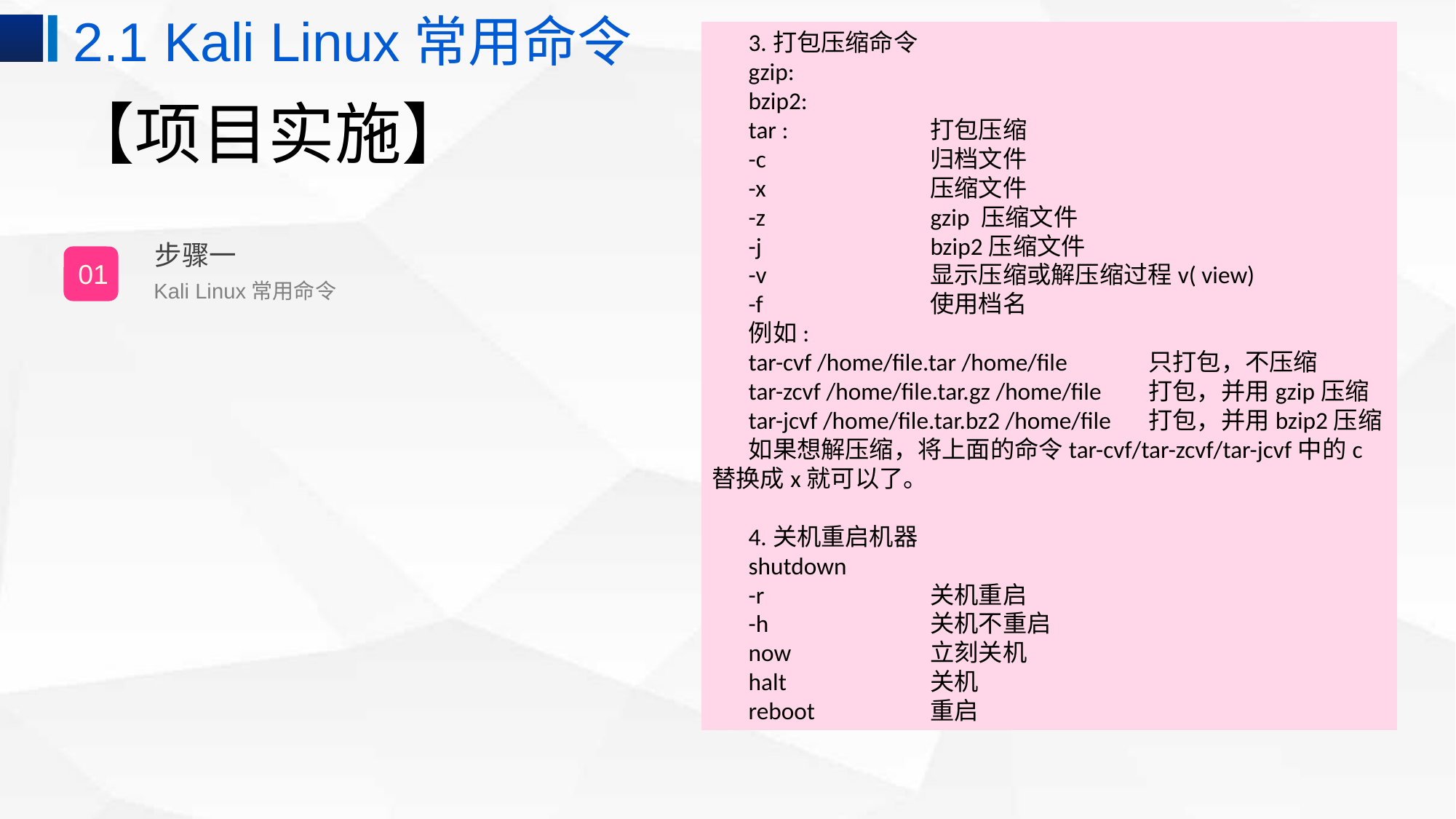

2.1 Kali Linux常用命令

3.打包压缩命令
gzip:
bzip2:
tar :		打包压缩
-c		归档文件
-x		压缩文件
-z		gzip 压缩文件
-j		bzip2压缩文件
-v		显示压缩或解压缩过程v( view)
-f		使用档名
例如:
tar-cvf /home/file.tar /home/file	只打包，不压缩
tar-zcvf /home/file.tar.gz /home/file	打包，并用gzip压缩
tar-jcvf /home/file.tar.bz2 /home/file	打包，并用bzip2压缩
如果想解压缩，将上面的命令tar-cvf/tar-zcvf/tar-jcvf中的c替换成x就可以了。

4.关机重启机器
shutdown
-r		关机重启
-h		关机不重启
now		立刻关机
halt		关机
reboot		重启
# 【项目实施】
步骤一

01
Kali Linux常用命令